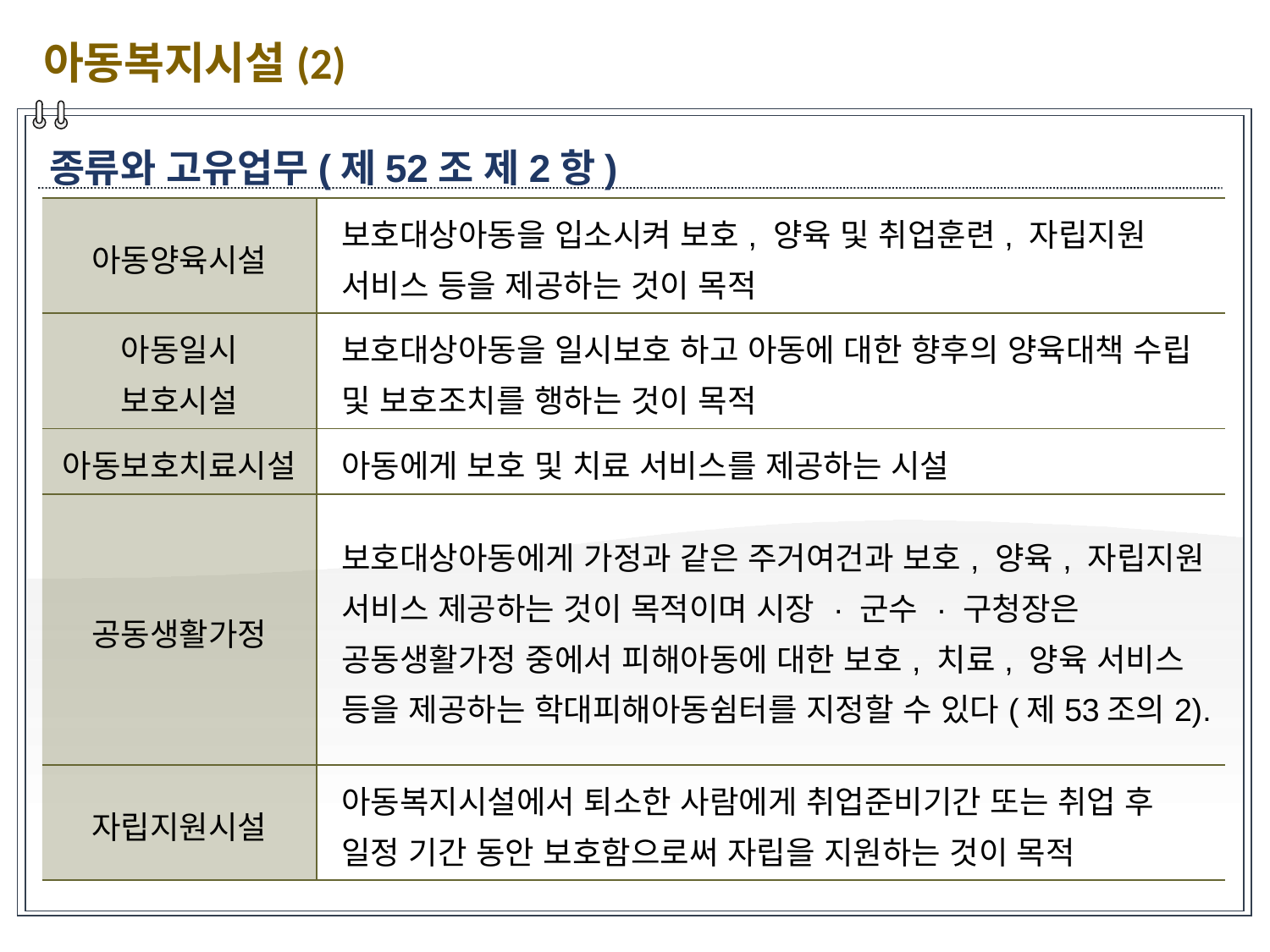

아동복지시설(2)

종류와 고유업무(제52조 제2항)

| 아동양육시설 | 보호대상아동을 입소시켜 보호, 양육 및 취업훈련, 자립지원 서비스 등을 제공하는 것이 목적 |
| --- | --- |
| 아동일시 보호시설 | 보호대상아동을 일시보호 하고 아동에 대한 향후의 양육대책 수립 및 보호조치를 행하는 것이 목적 |
| 아동보호치료시설 | 아동에게 보호 및 치료 서비스를 제공하는 시설 |
| 공동생활가정 | 보호대상아동에게 가정과 같은 주거여건과 보호, 양육, 자립지원 서비스 제공하는 것이 목적이며 시장 · 군수 · 구청장은 공동생활가정 중에서 피해아동에 대한 보호, 치료, 양육 서비스 등을 제공하는 학대피해아동쉼터를 지정할 수 있다(제53조의2). |
| 자립지원시설 | 아동복지시설에서 퇴소한 사람에게 취업준비기간 또는 취업 후 일정 기간 동안 보호함으로써 자립을 지원하는 것이 목적 |